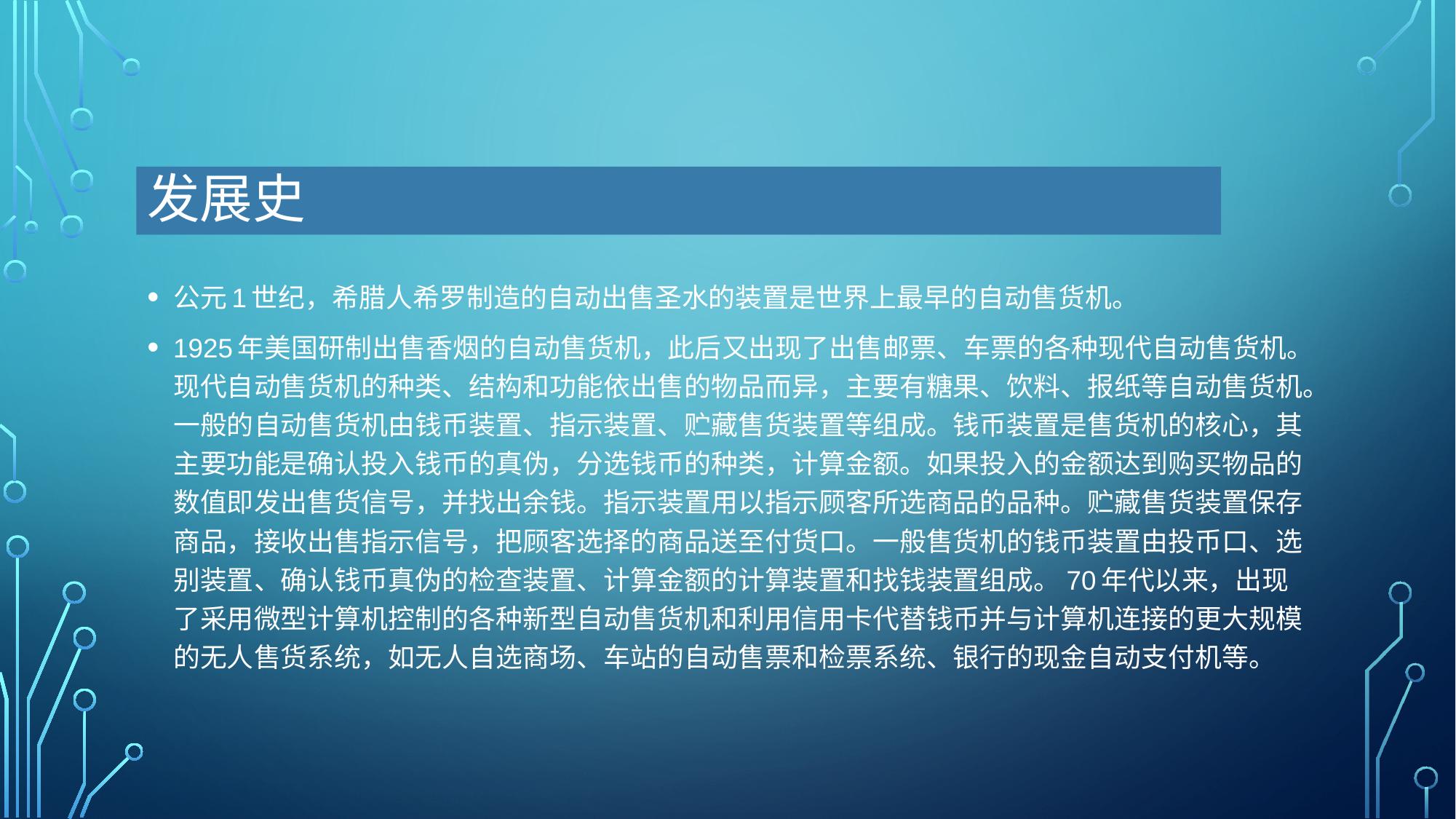

# 发展史
公元1世纪，希腊人希罗制造的自动出售圣水的装置是世界上最早的自动售货机。
1925年美国研制出售香烟的自动售货机，此后又出现了出售邮票、车票的各种现代自动售货机。现代自动售货机的种类、结构和功能依出售的物品而异，主要有糖果、饮料、报纸等自动售货机。一般的自动售货机由钱币装置、指示装置、贮藏售货装置等组成。钱币装置是售货机的核心，其主要功能是确认投入钱币的真伪，分选钱币的种类，计算金额。如果投入的金额达到购买物品的数值即发出售货信号，并找出余钱。指示装置用以指示顾客所选商品的品种。贮藏售货装置保存商品，接收出售指示信号，把顾客选择的商品送至付货口。一般售货机的钱币装置由投币口、选别装置、确认钱币真伪的检查装置、计算金额的计算装置和找钱装置组成。70年代以来，出现了采用微型计算机控制的各种新型自动售货机和利用信用卡代替钱币并与计算机连接的更大规模的无人售货系统，如无人自选商场、车站的自动售票和检票系统、银行的现金自动支付机等。